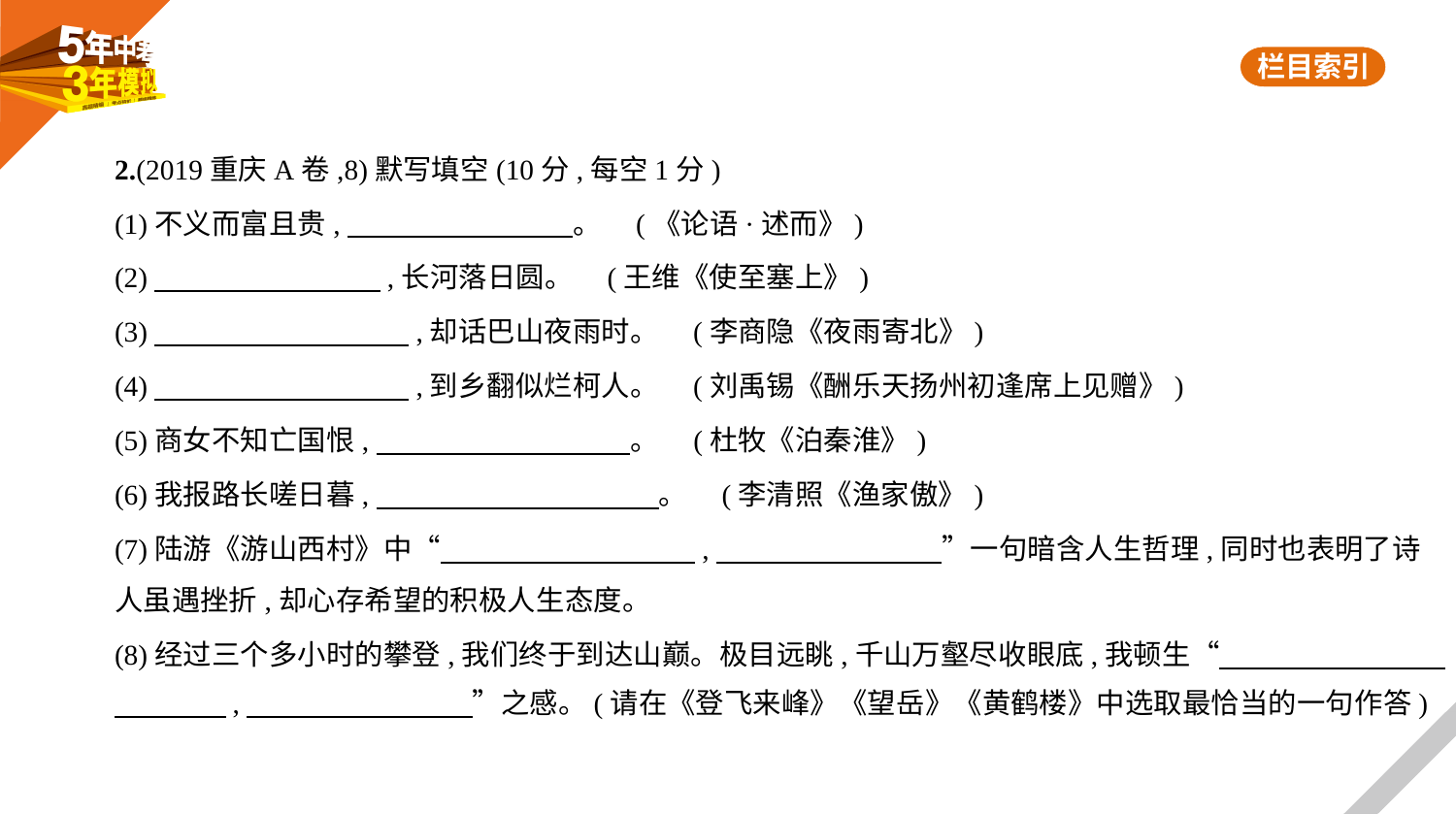

2.(2019重庆A卷,8)默写填空(10分,每空1分)
(1)不义而富且贵,　　　　　　　    。 (《论语·述而》)
(2)　　　　　　　    ,长河落日圆。 (王维《使至塞上》)
(3)　　　　　　　　    ,却话巴山夜雨时。 (李商隐《夜雨寄北》)
(4)　　　　　　　　    ,到乡翻似烂柯人。 (刘禹锡《酬乐天扬州初逢席上见赠》)
(5)商女不知亡国恨,　　　　　　　　    。 (杜牧《泊秦淮》)
(6)我报路长嗟日暮,　　　　　　　　　    。 (李清照《渔家傲》)
(7)陆游《游山西村》中“　　　　　　　　    ,　　　　　　　    ”一句暗含人生哲理,同时也表明了诗
人虽遇挫折,却心存希望的积极人生态度。
(8)经过三个多小时的攀登,我们终于到达山巅。极目远眺,千山万壑尽收眼底,我顿生“
　　　    ,　　　　　　　    ”之感。(请在《登飞来峰》《望岳》《黄鹤楼》中选取最恰当的一句作答)